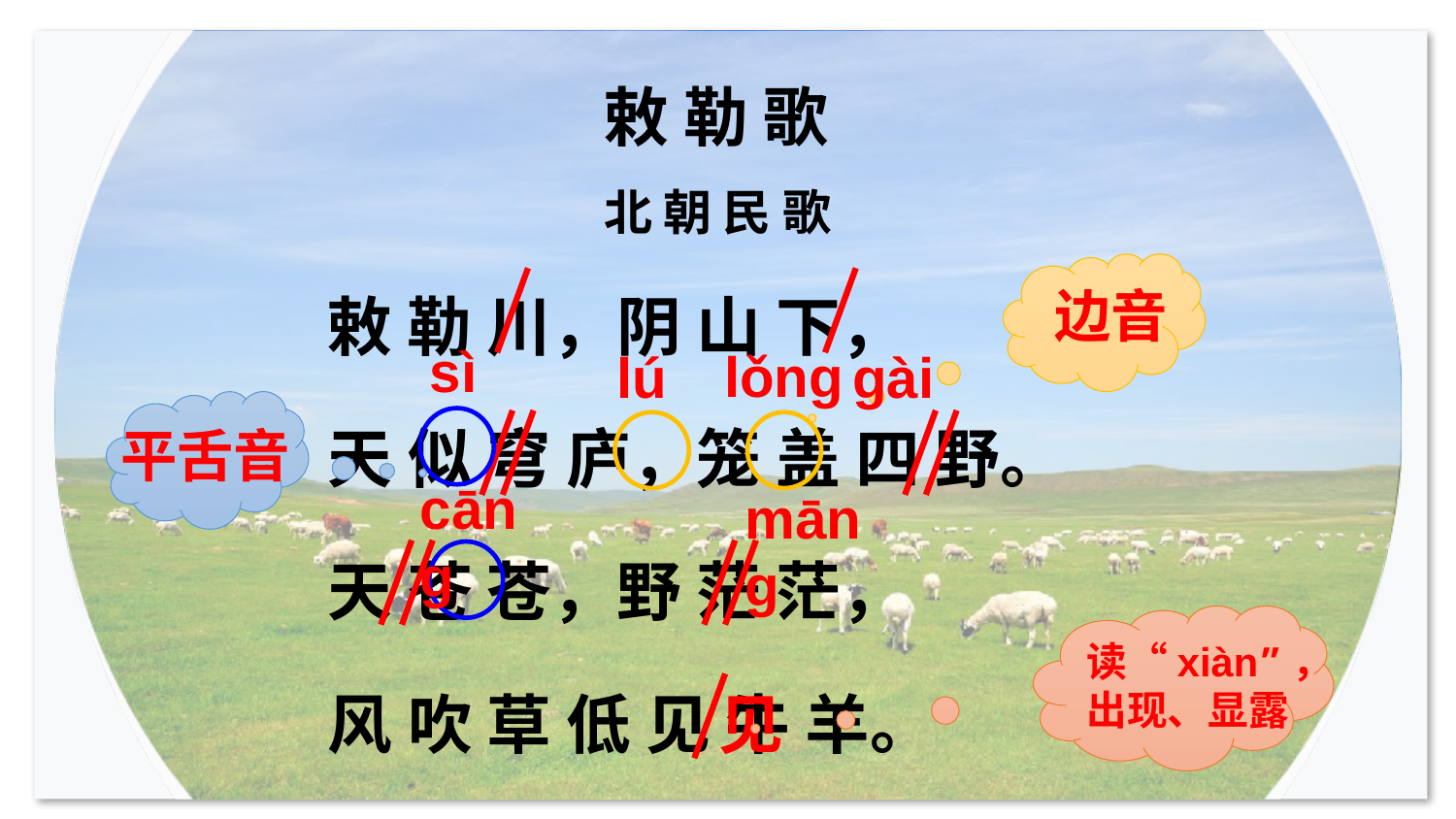

敕 勒 歌
北 朝 民 歌

边音
敕 勒 川，阴 山 下，
sì
lǒnɡ
lú
ɡài

平舌音
天 似 穹 庐，笼 盖 四 野。

cānɡ
mānɡ
天 苍 苍，野 茫 茫，

读“xiàn”，出现、显露
见
风 吹 草 低 见 牛 羊。